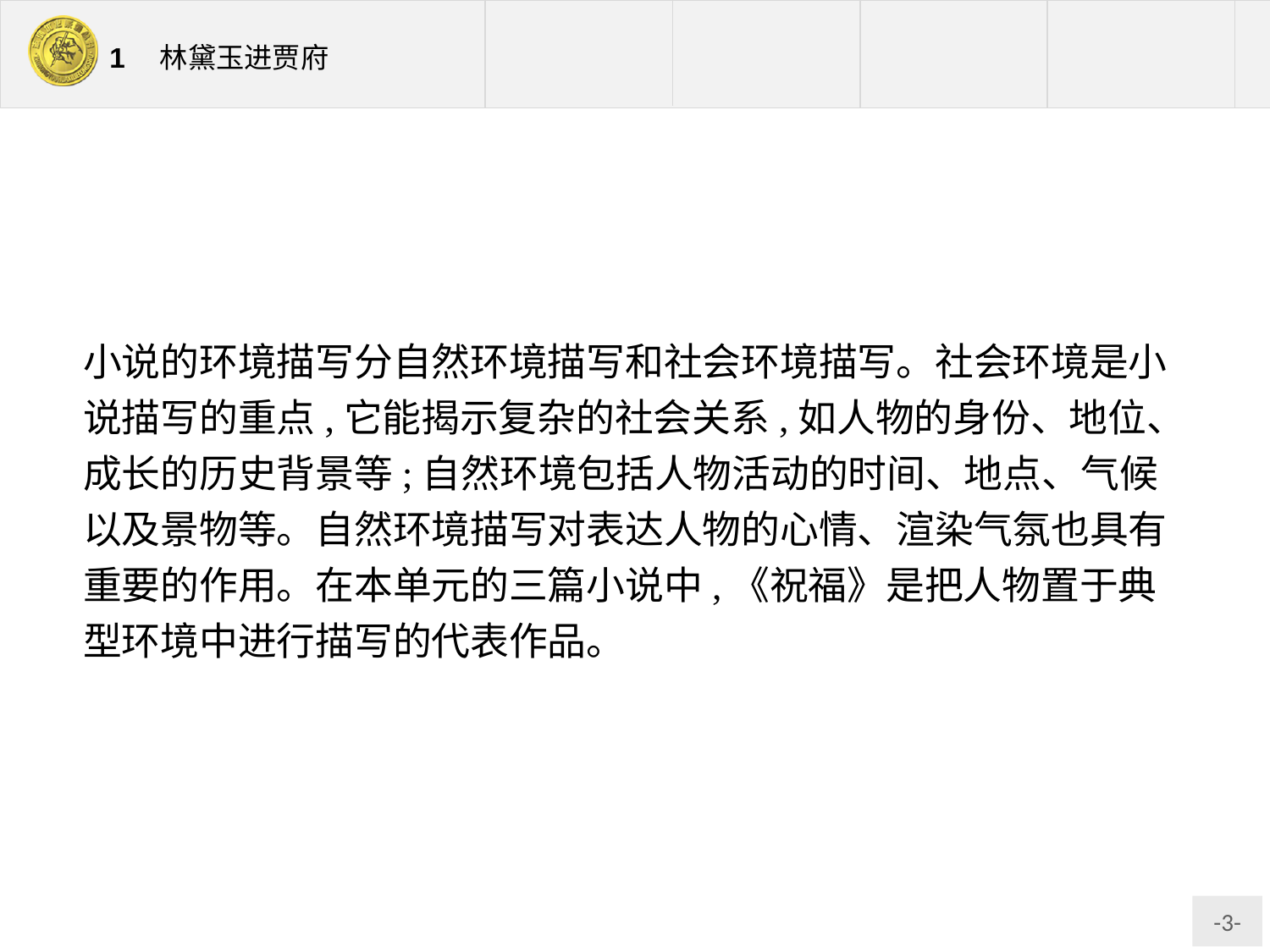

小说的环境描写分自然环境描写和社会环境描写。社会环境是小说描写的重点,它能揭示复杂的社会关系,如人物的身份、地位、成长的历史背景等;自然环境包括人物活动的时间、地点、气候以及景物等。自然环境描写对表达人物的心情、渲染气氛也具有重要的作用。在本单元的三篇小说中,《祝福》是把人物置于典型环境中进行描写的代表作品。